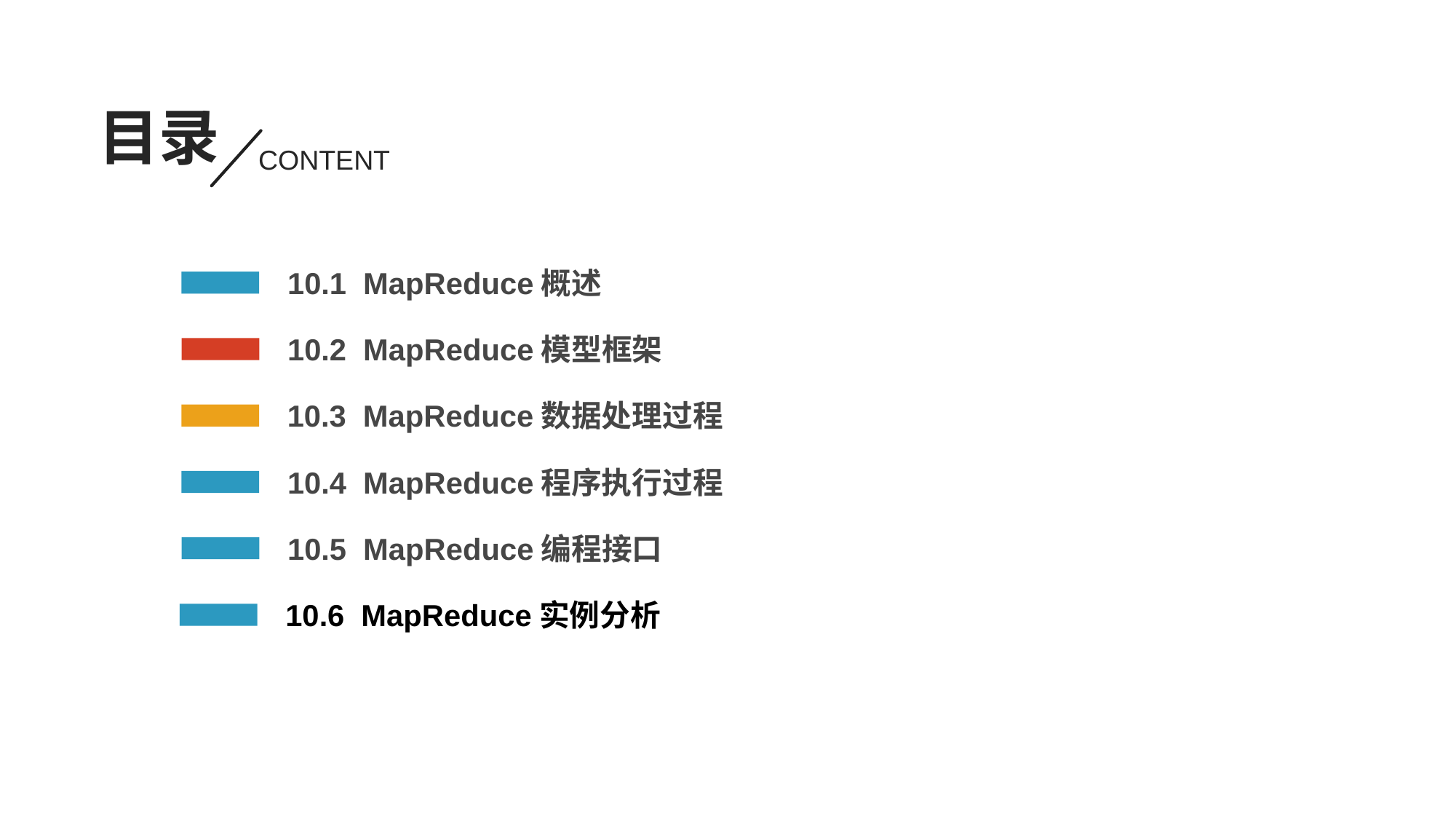

目录
CONTENT
10.1  MapReduce概述

10.2  MapReduce模型框架

10.3  MapReduce数据处理过程

10.4  MapReduce程序执行过程

10.5  MapReduce编程接口

10.6  MapReduce实例分析